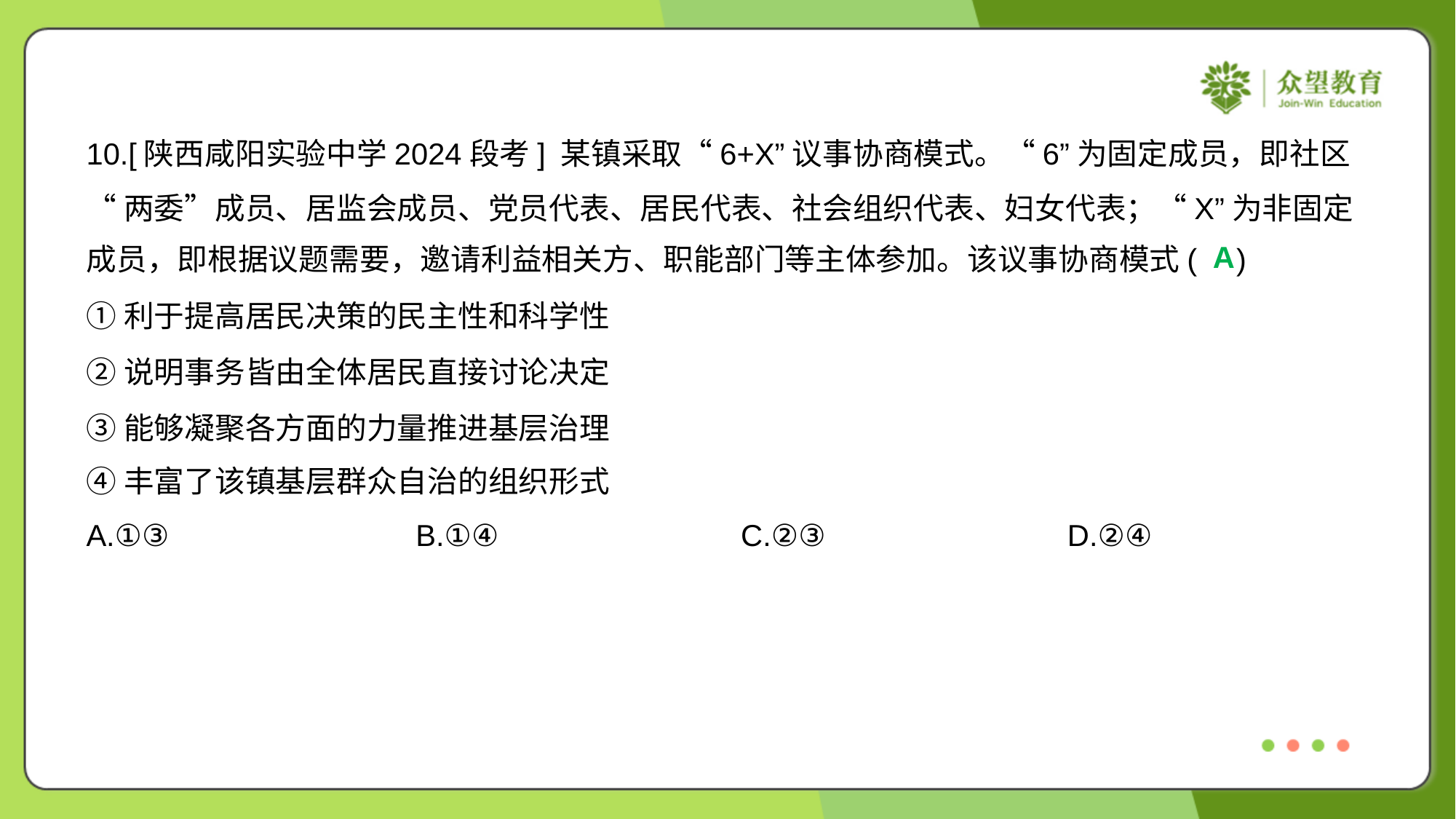

10.[陕西咸阳实验中学2024段考] 某镇采取“6+X”议事协商模式。“6”为固定成员，即社区
“两委”成员、居监会成员、党员代表、居民代表、社会组织代表、妇女代表；“X”为非固定
成员，即根据议题需要，邀请利益相关方、职能部门等主体参加。该议事协商模式(     )
A
①利于提高居民决策的民主性和科学性
②说明事务皆由全体居民直接讨论决定
③能够凝聚各方面的力量推进基层治理
④丰富了该镇基层群众自治的组织形式
A.①③	B.①④	C.②③	D.②④